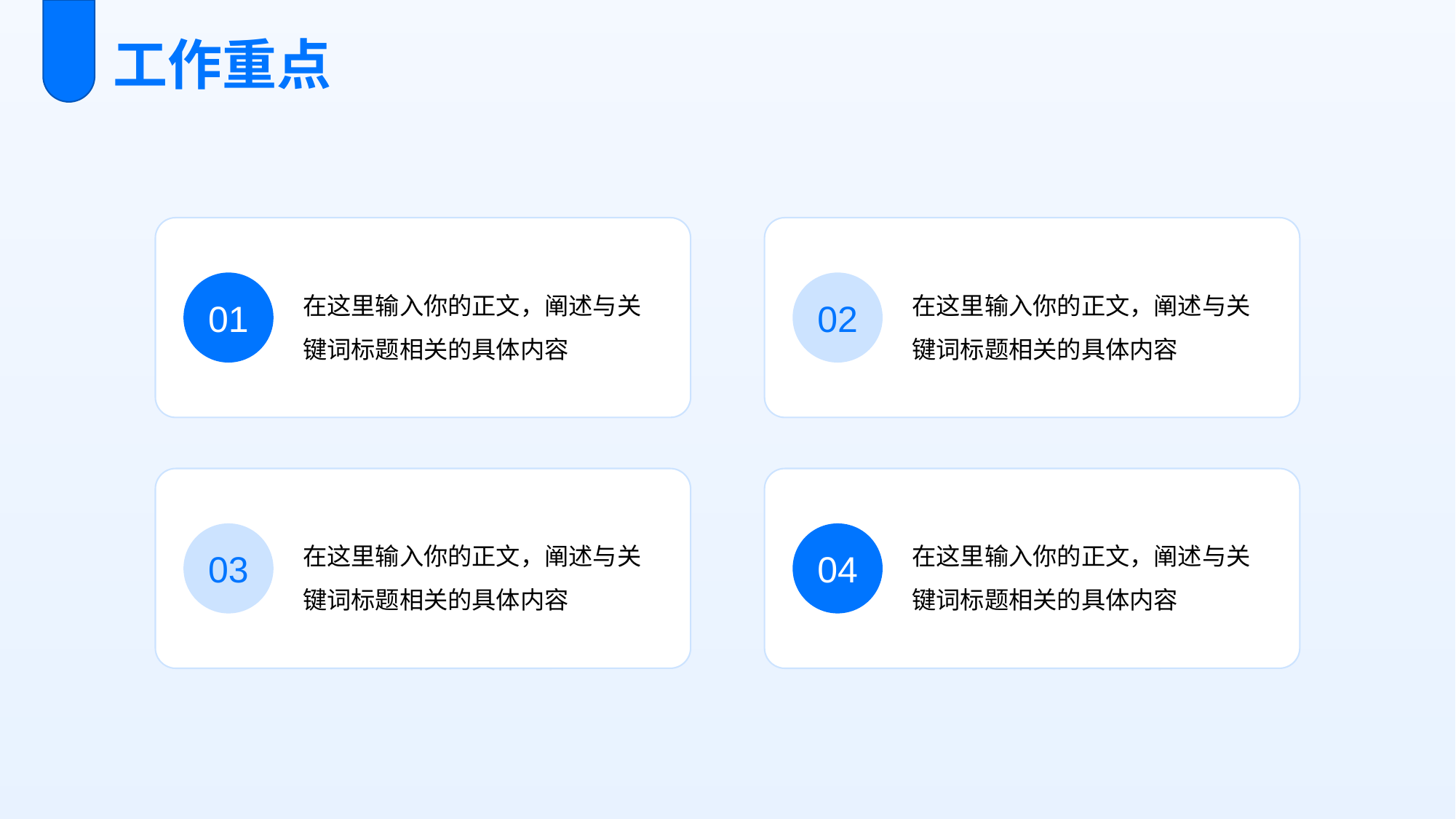

工作重点

在这里输入你的正文，阐述与关键词标题相关的具体内容
01

在这里输入你的正文，阐述与关键词标题相关的具体内容
02

在这里输入你的正文，阐述与关键词标题相关的具体内容
03

在这里输入你的正文，阐述与关键词标题相关的具体内容
04